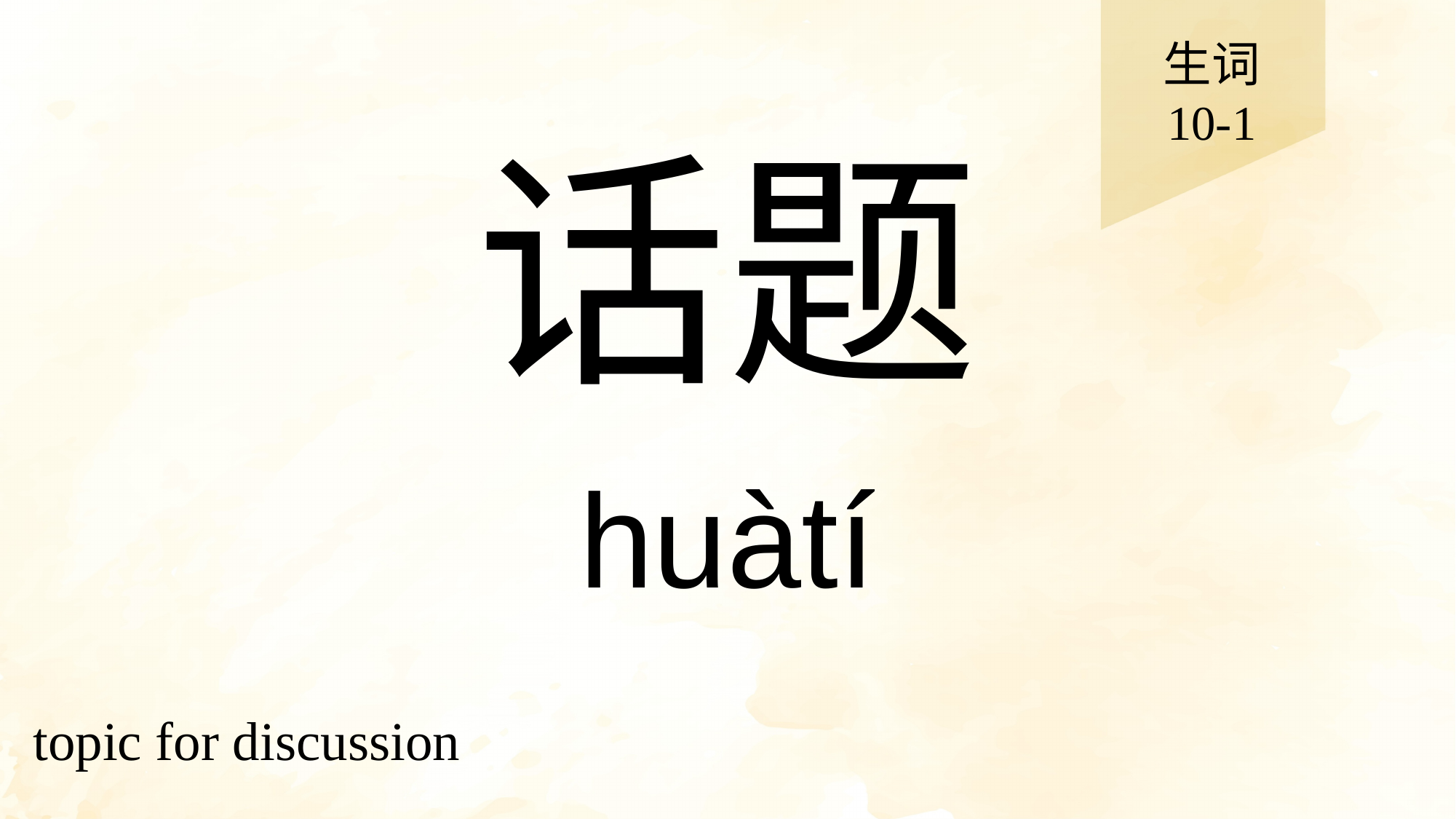

生词
10-1
# 话题
huàtí
topic for discussion